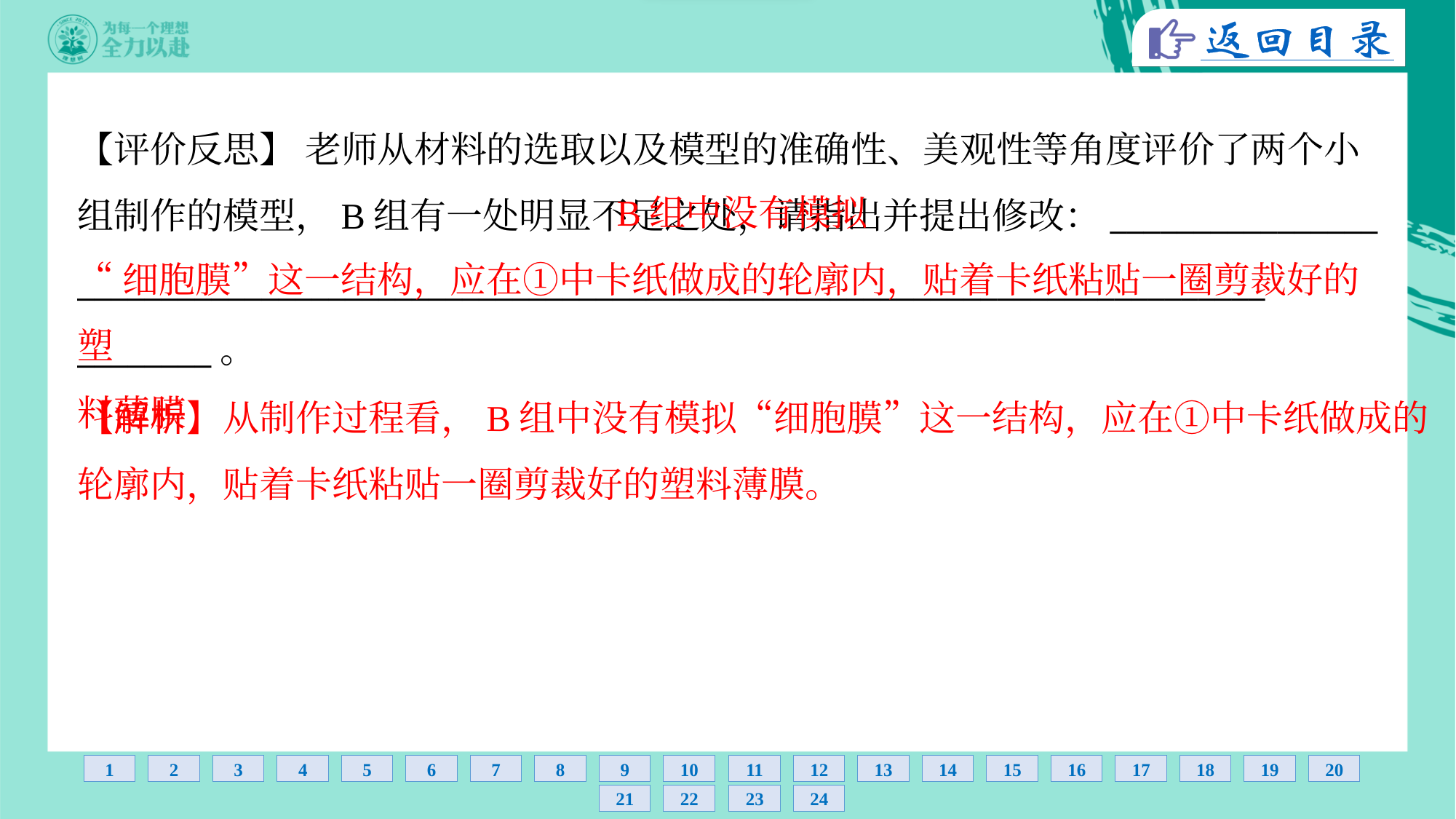

【评价反思】 老师从材料的选取以及模型的准确性、美观性等角度评价了两个小
组制作的模型，B组有一处明显不足之处，请指出并提出修改：________________
_______________________________________________________________________
________。
                                                         B组中没有模拟
“细胞膜”这一结构，应在①中卡纸做成的轮廓内，贴着卡纸粘贴一圈剪裁好的塑
料薄膜
【解析】从制作过程看，B组中没有模拟“细胞膜”这一结构，应在①中卡纸做成的
轮廓内，贴着卡纸粘贴一圈剪裁好的塑料薄膜。